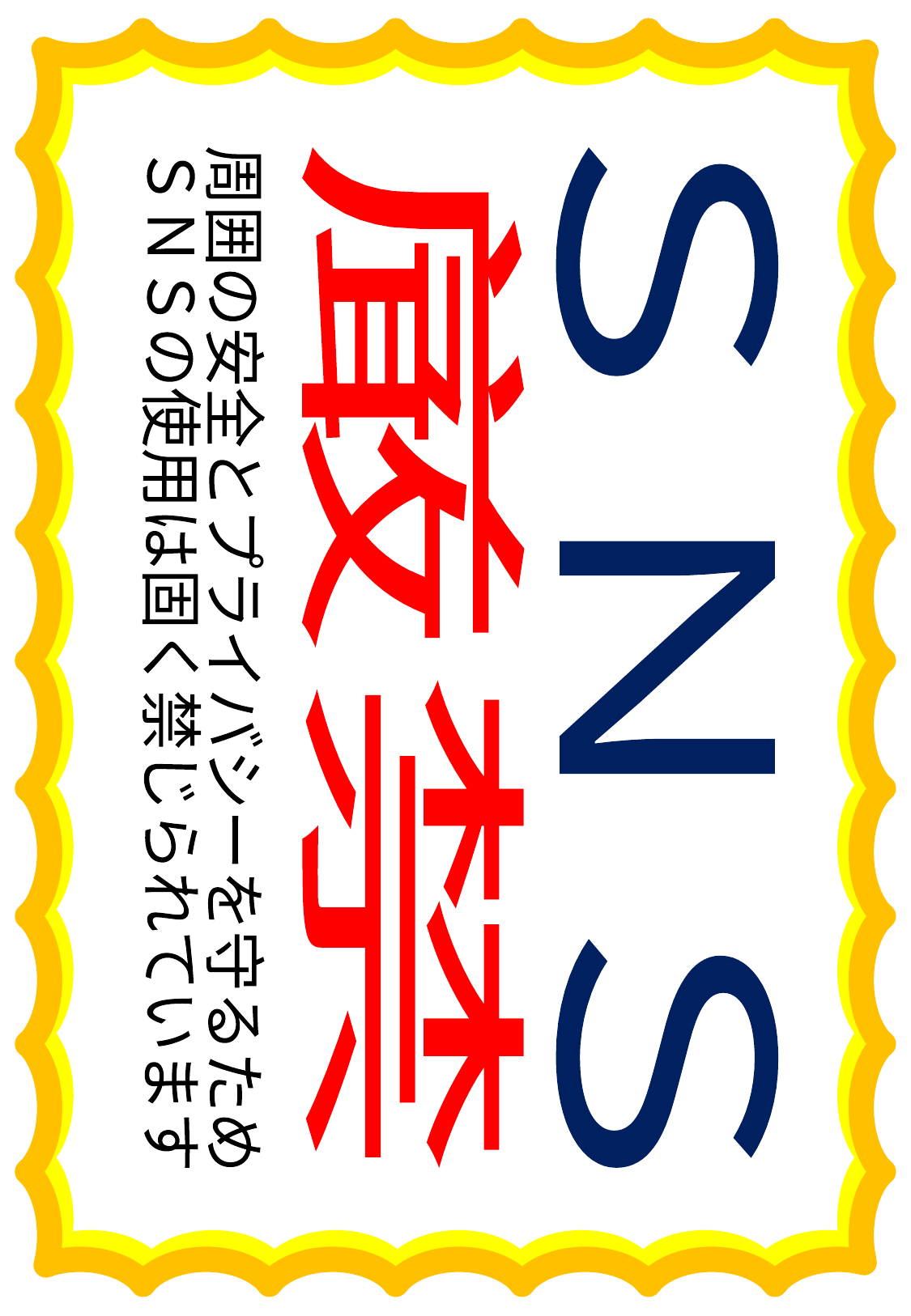

厳禁
ＳＮＳ
周囲の安全とプライバシーを守るため
ＳＮＳの使用は固く禁じられています